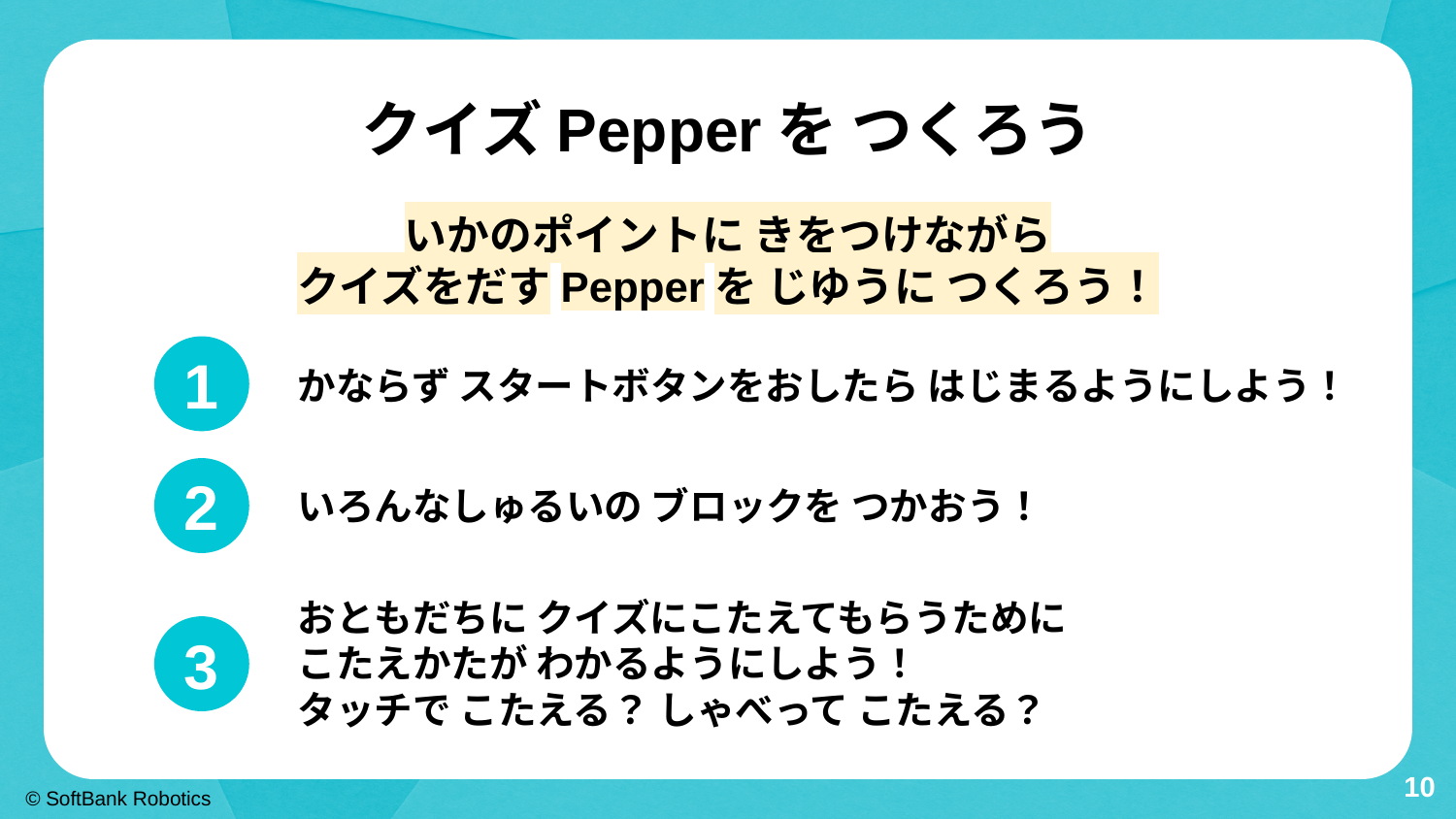

# クイズPepperを つくろう
いかのポイントに きをつけながら
クイズをだすPepperを じゆうに つくろう！
1
かならず スタートボタンをおしたら はじまるようにしよう！
2
いろんなしゅるいの ブロックを つかおう！
おともだちに クイズにこたえてもらうために
こたえかたが わかるようにしよう！
タッチで こたえる？ しゃべって こたえる？
3
10